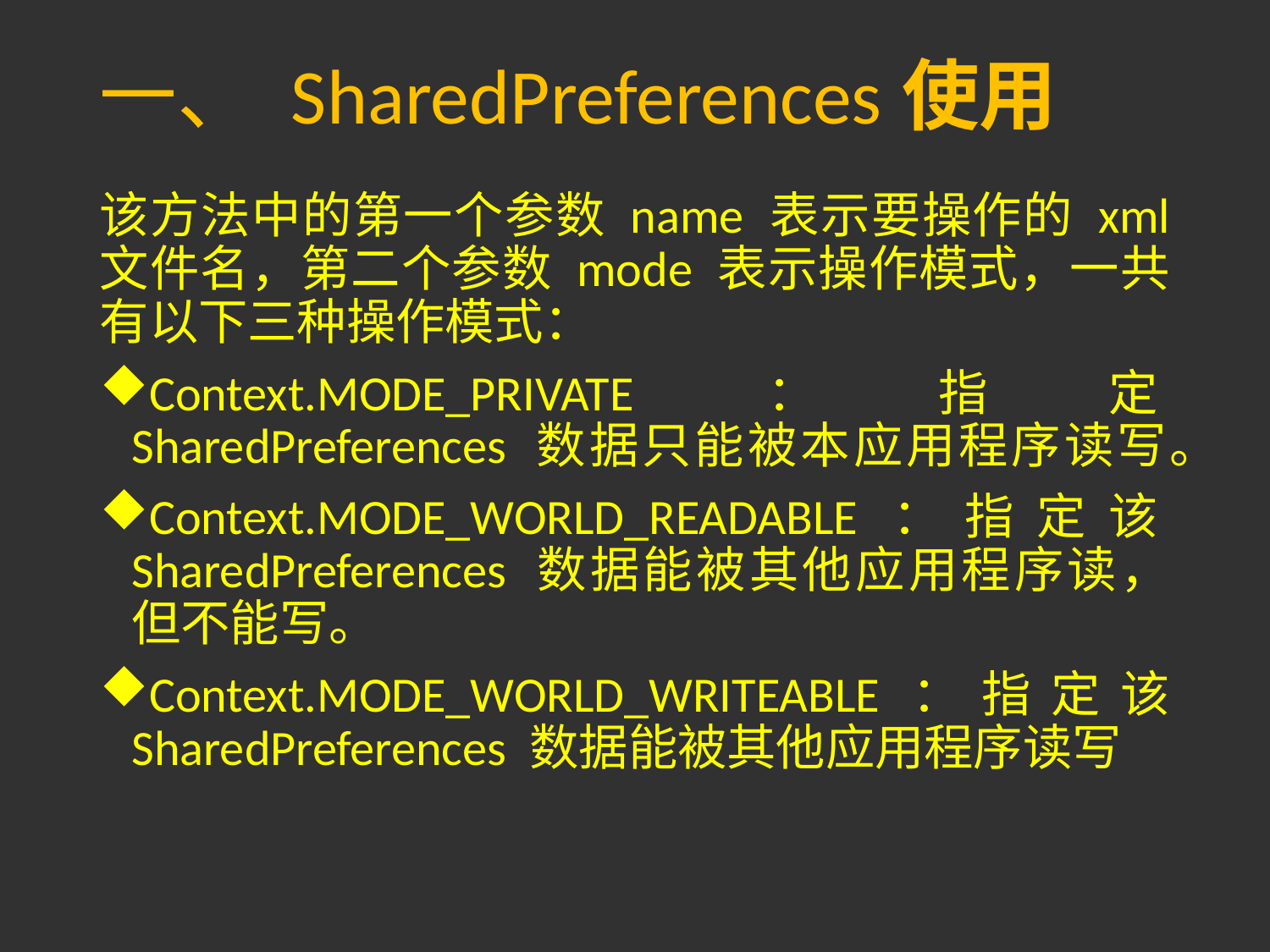

# 一、 SharedPreferences使用
该方法中的第一个参数 name 表示要操作的 xml 文件名，第二个参数 mode 表示操作模式，一共有以下三种操作模式：
Context.MODE_PRIVATE：指定SharedPreferences 数据只能被本应用程序读写。
Context.MODE_WORLD_READABLE：指定该SharedPreferences 数据能被其他应用程序读，但不能写。
Context.MODE_WORLD_WRITEABLE：指定该 SharedPreferences 数据能被其他应用程序读写